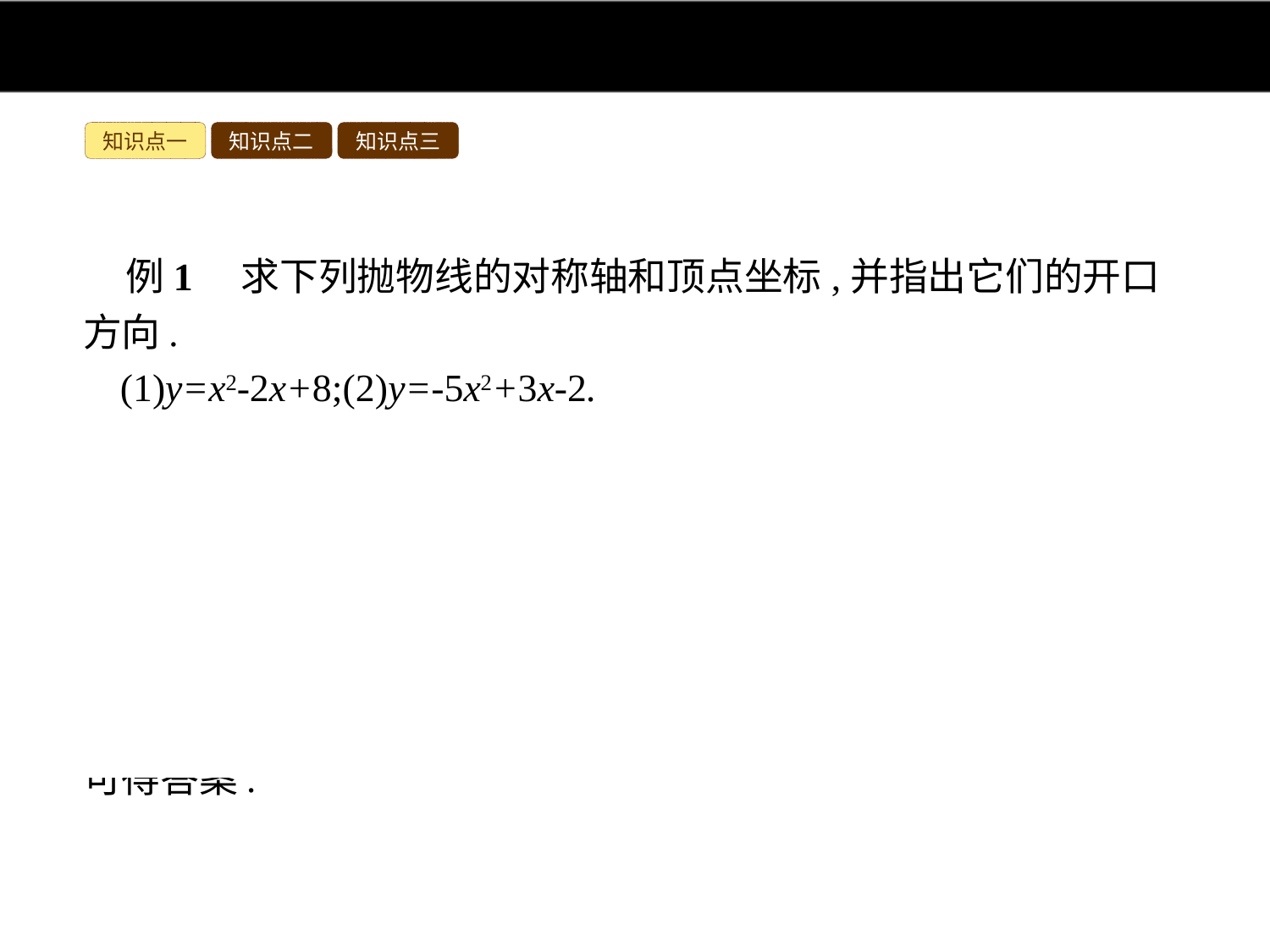

知识点一
知识点二
知识点三
例1　求下列抛物线的对称轴和顶点坐标,并指出它们的开口方向.
(1)y=x2-2x+8;(2)y=-5x2+3x-2.
分析:(1)由于一次项系数的绝对值是二次项系数的偶数倍,所以可以考虑利用配方法确定抛物线的顶点坐标、对称轴;根据a>0,抛物线开口向上,a<0,抛物线开口向下,可得答案;
(2)由于一次项系数的绝对值不是二次项系数的偶数倍,且二次项系数也不为“1”,所以可根据抛物线顶点坐标公式求出顶点坐标、对称轴;根据a>0,抛物线开口向上,a<0,抛物线开口向下,可得答案.